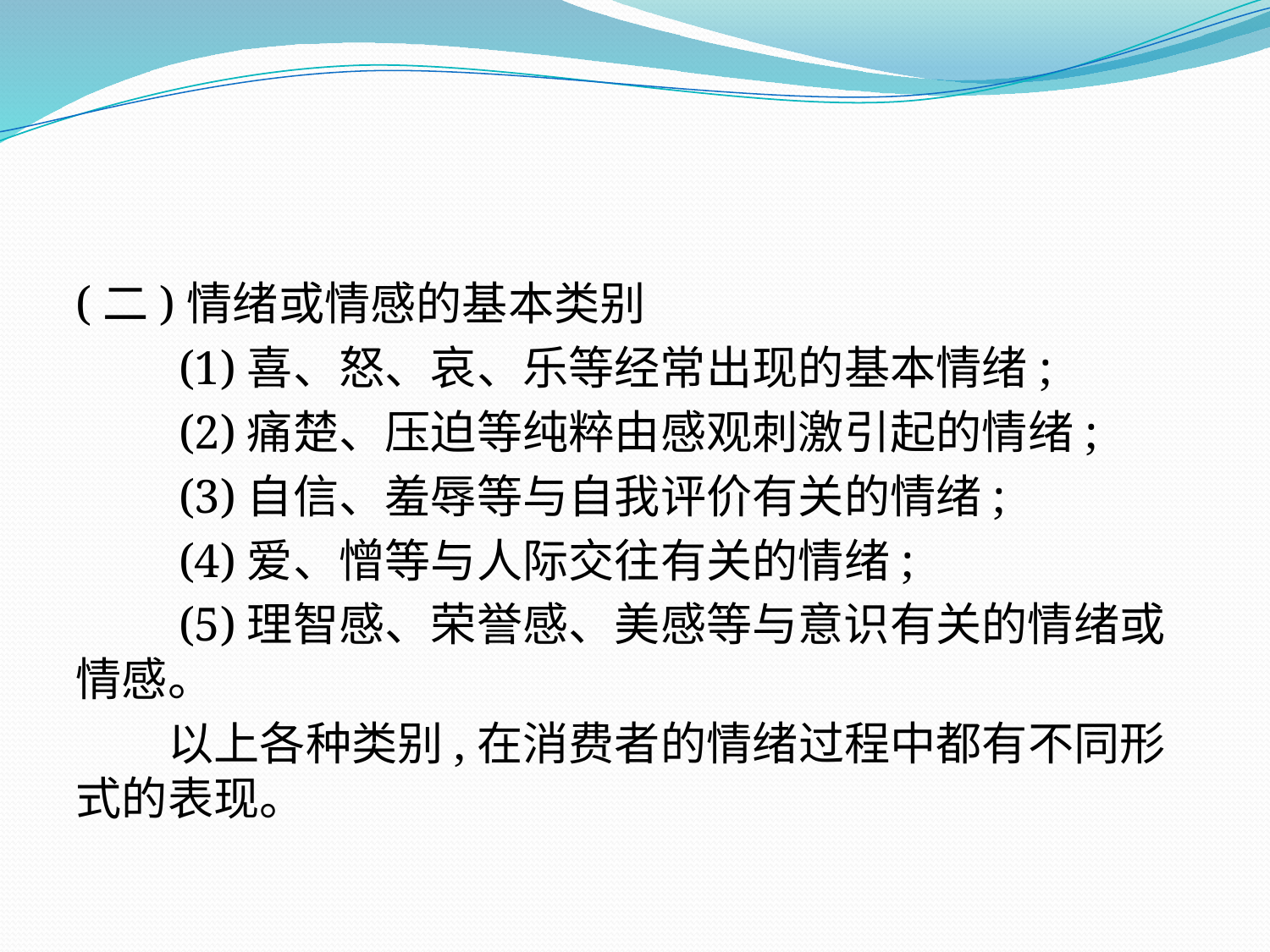

(二)情绪或情感的基本类别
　　(1)喜、怒、哀、乐等经常出现的基本情绪;
　　(2)痛楚、压迫等纯粹由感观刺激引起的情绪;
　　(3)自信、羞辱等与自我评价有关的情绪;
　　(4)爱、憎等与人际交往有关的情绪;
　　(5)理智感、荣誉感、美感等与意识有关的情绪或情感。
　　以上各种类别,在消费者的情绪过程中都有不同形式的表现。